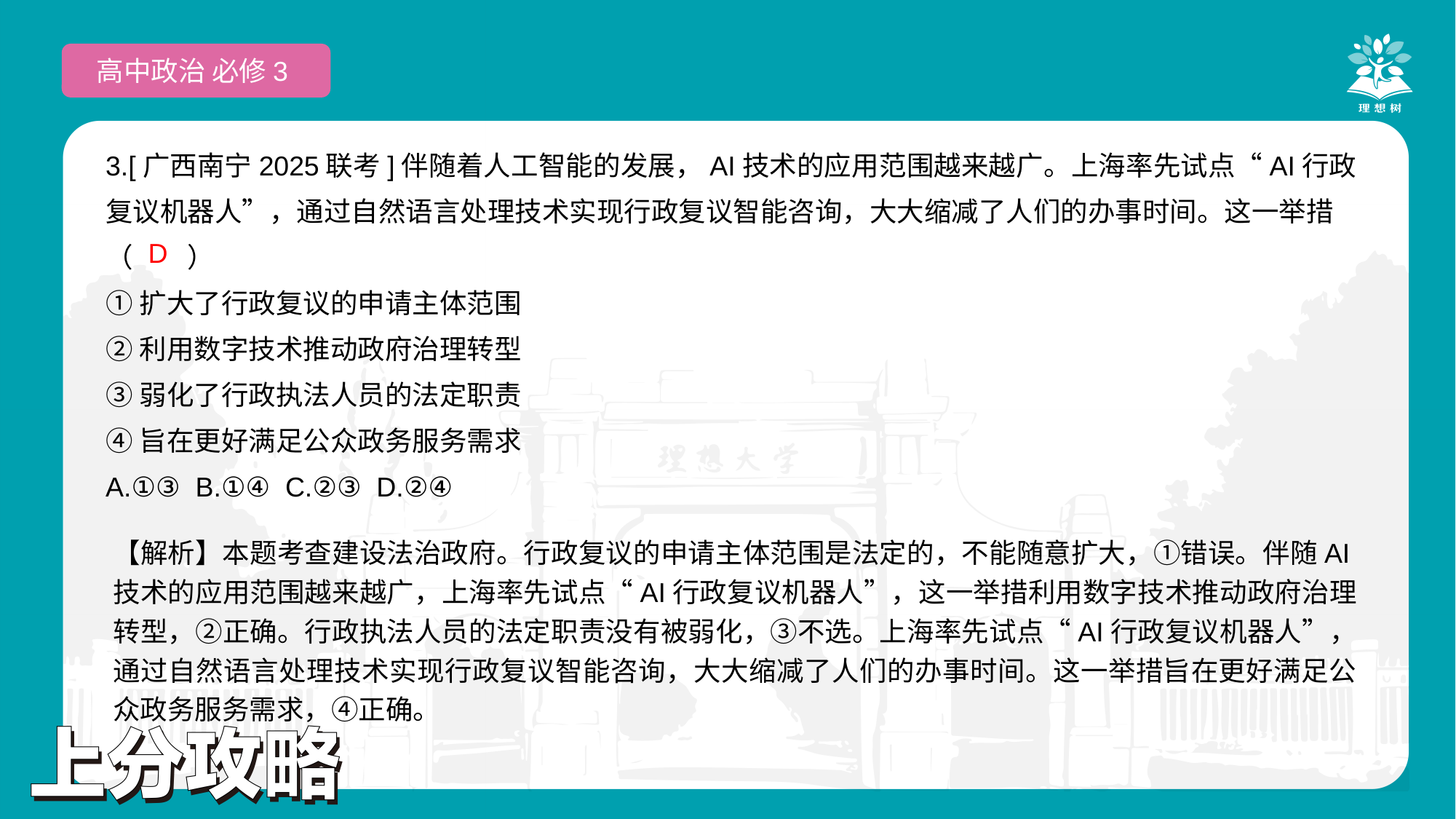

高中政治 必修3
3.[广西南宁2025联考]伴随着人工智能的发展，AI技术的应用范围越来越广。上海率先试点“AI行政复议机器人”，通过自然语言处理技术实现行政复议智能咨询，大大缩减了人们的办事时间。这一举措
（　　）
①扩大了行政复议的申请主体范围
②利用数字技术推动政府治理转型
③弱化了行政执法人员的法定职责
④旨在更好满足公众政务服务需求
A.①③  B.①④  C.②③  D.②④
 D
【解析】本题考查建设法治政府。行政复议的申请主体范围是法定的，不能随意扩大，①错误。伴随AI技术的应用范围越来越广，上海率先试点“AI行政复议机器人”，这一举措利用数字技术推动政府治理转型，②正确。行政执法人员的法定职责没有被弱化，③不选。上海率先试点“AI行政复议机器人”，通过自然语言处理技术实现行政复议智能咨询，大大缩减了人们的办事时间。这一举措旨在更好满足公众政务服务需求，④正确。